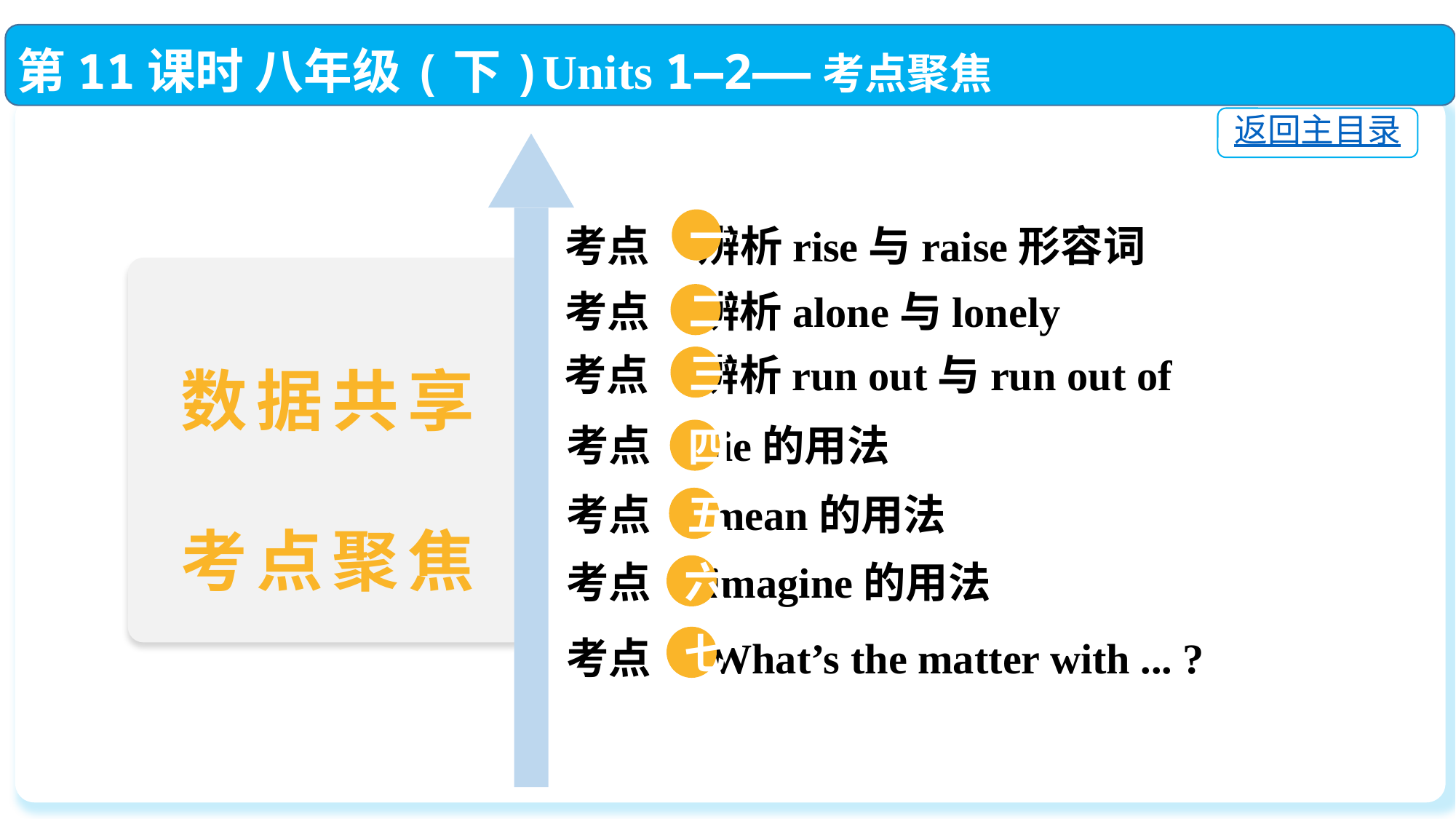

第11课时 八年级(下)Units 1—2——考点聚焦

返回主目录

一
考点     辨析rise与raise形容词

考点     辨析alone与lonely
二
考点     辨析run out与run out of
三
数据共享
考点聚焦
考点     lie的用法
四
考点     mean的用法
五
考点     imagine的用法
六
考点     What’s the matter with ... ?
七